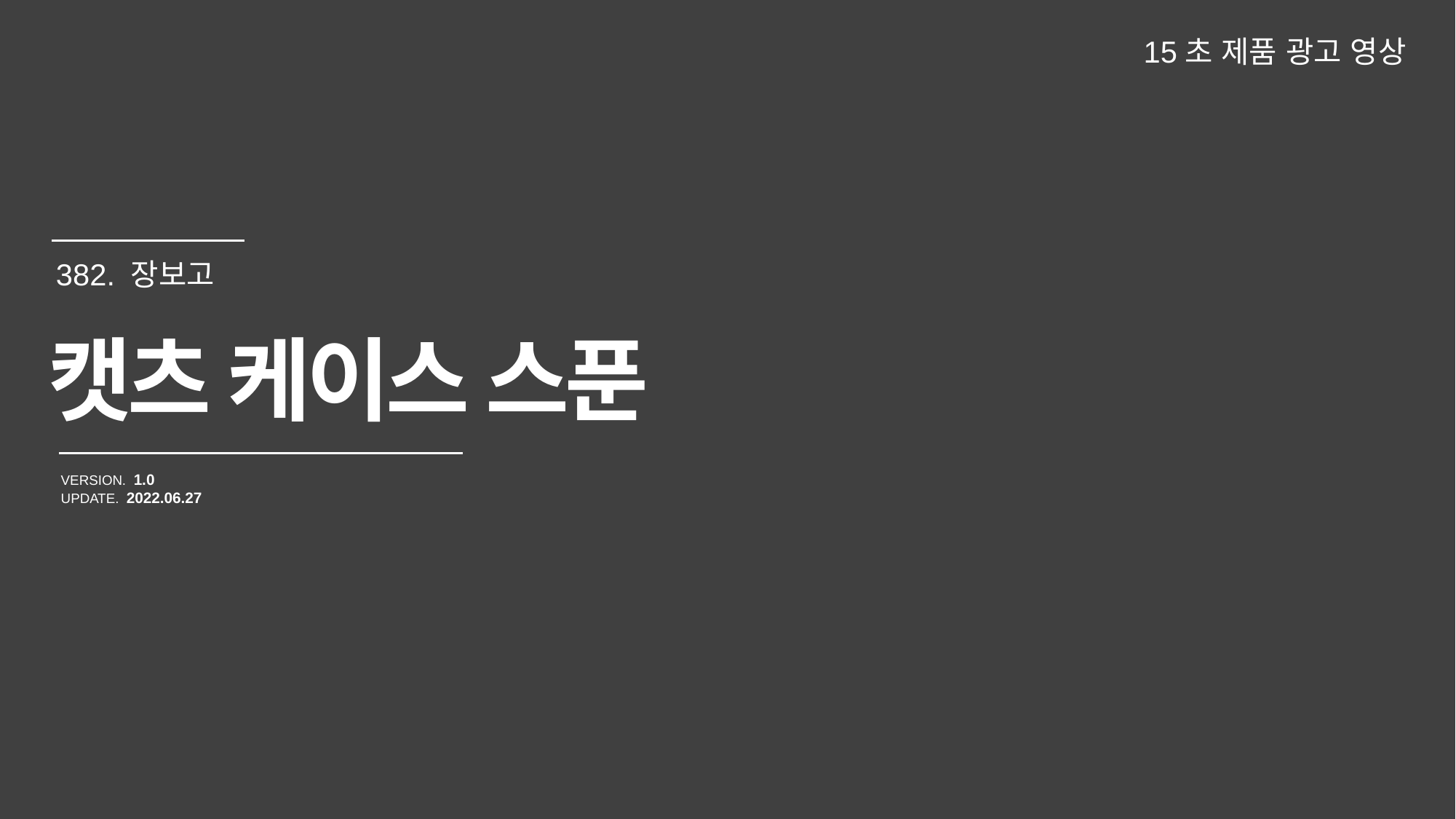

15초 제품 광고 영상
캣츠 케이스 스푼
VERSION.  1.0
UPDATE.  2022.06.27

382. 장보고